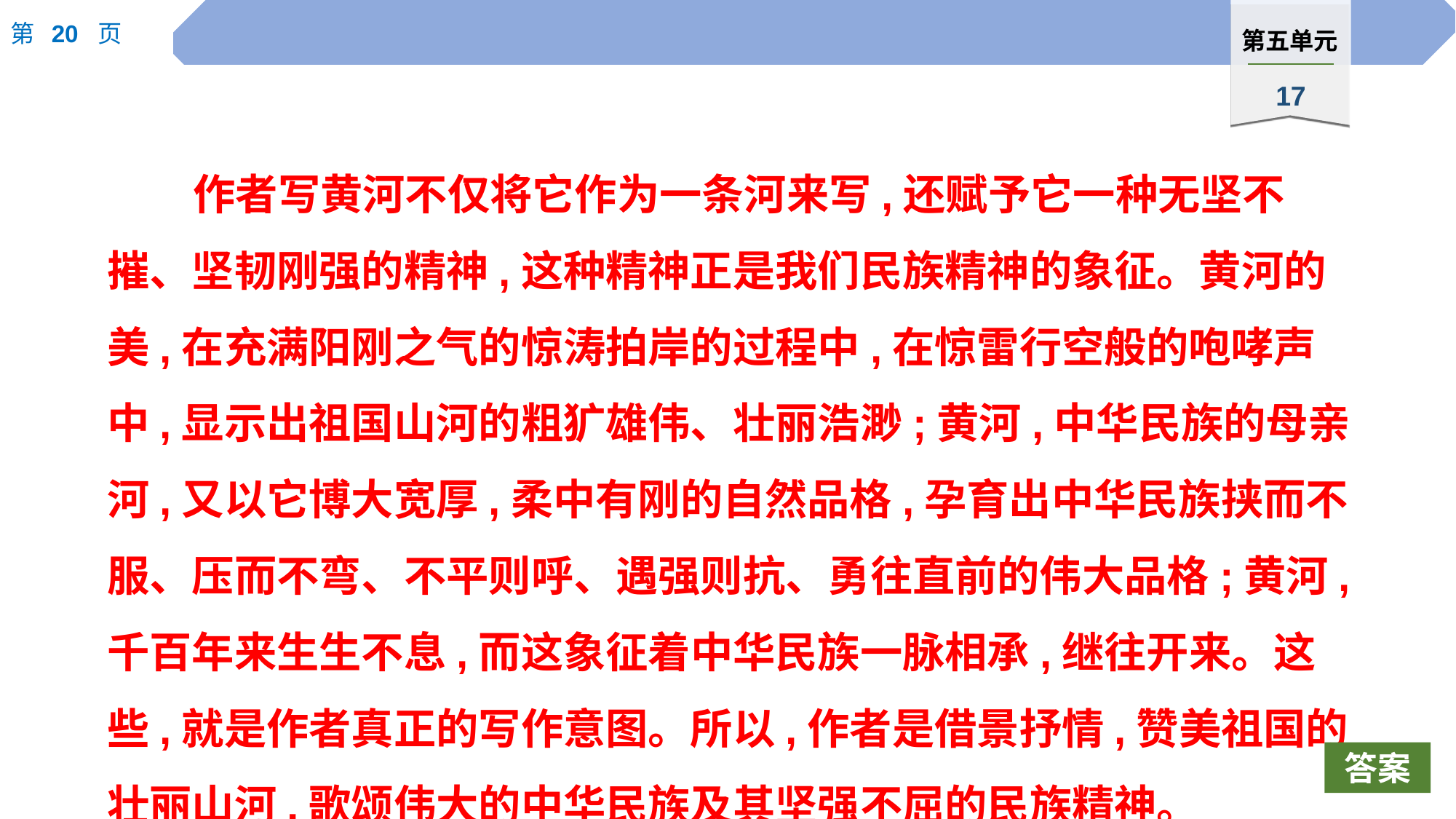

作者写黄河不仅将它作为一条河来写,还赋予它一种无坚不摧、坚韧刚强的精神,这种精神正是我们民族精神的象征。黄河的美,在充满阳刚之气的惊涛拍岸的过程中,在惊雷行空般的咆哮声中,显示出祖国山河的粗犷雄伟、壮丽浩渺;黄河,中华民族的母亲河,又以它博大宽厚,柔中有刚的自然品格,孕育出中华民族挟而不服、压而不弯、不平则呼、遇强则抗、勇往直前的伟大品格;黄河,千百年来生生不息,而这象征着中华民族一脉相承,继往开来。这些,就是作者真正的写作意图。所以,作者是借景抒情,赞美祖国的壮丽山河,歌颂伟大的中华民族及其坚强不屈的民族精神。
答案